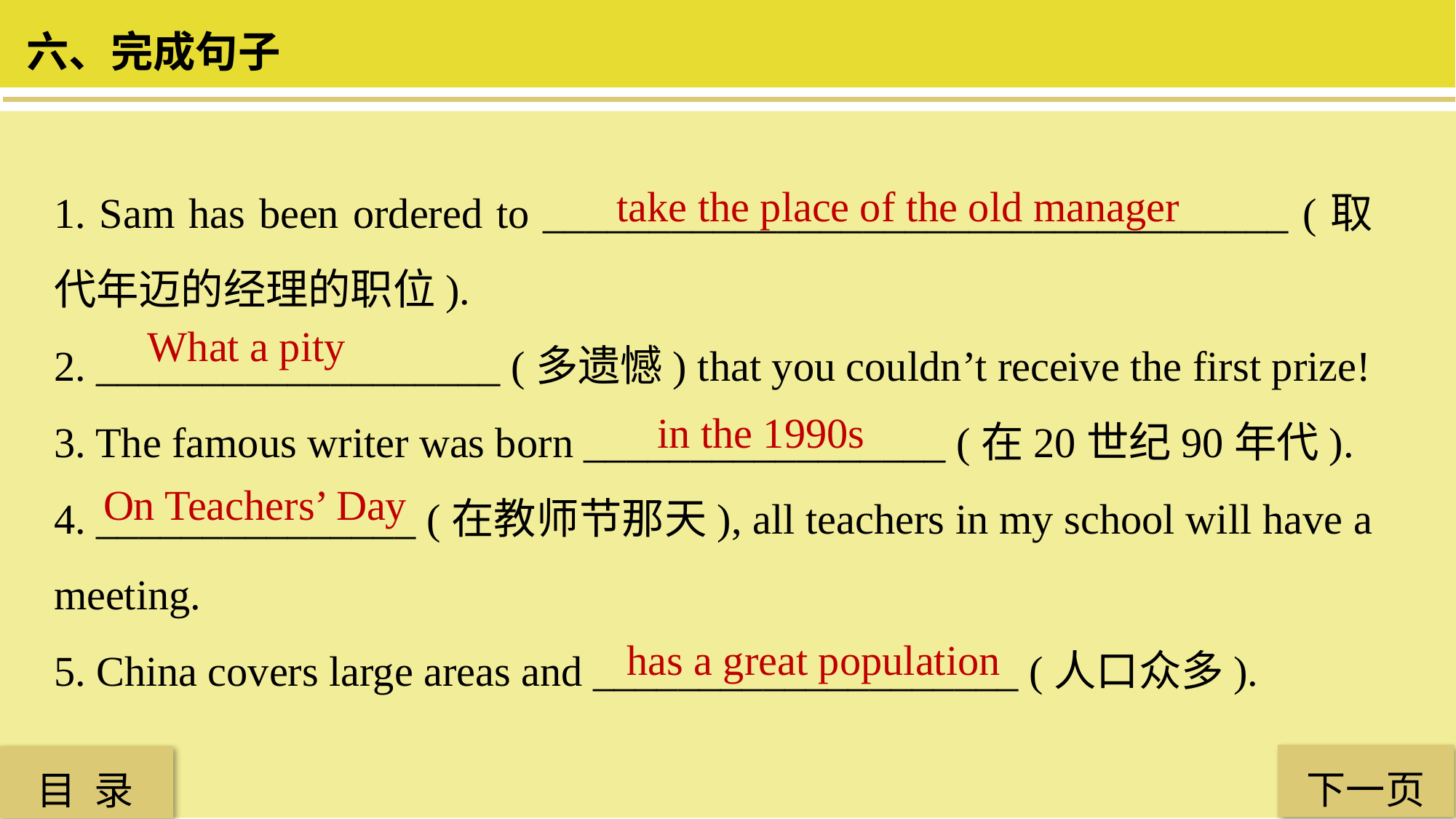

六、完成句子
1. Sam has been ordered to ___________________________________ (取代年迈的经理的职位).
2. ___________________ (多遗憾) that you couldn’t receive the first prize!
3. The famous writer was born _________________ (在20世纪90年代).
4. _______________ (在教师节那天), all teachers in my school will have a meeting.
5. China covers large areas and ____________________ (人口众多).
take the place of the old manager
What a pity
 in the 1990s
On Teachers’ Day
has a great population